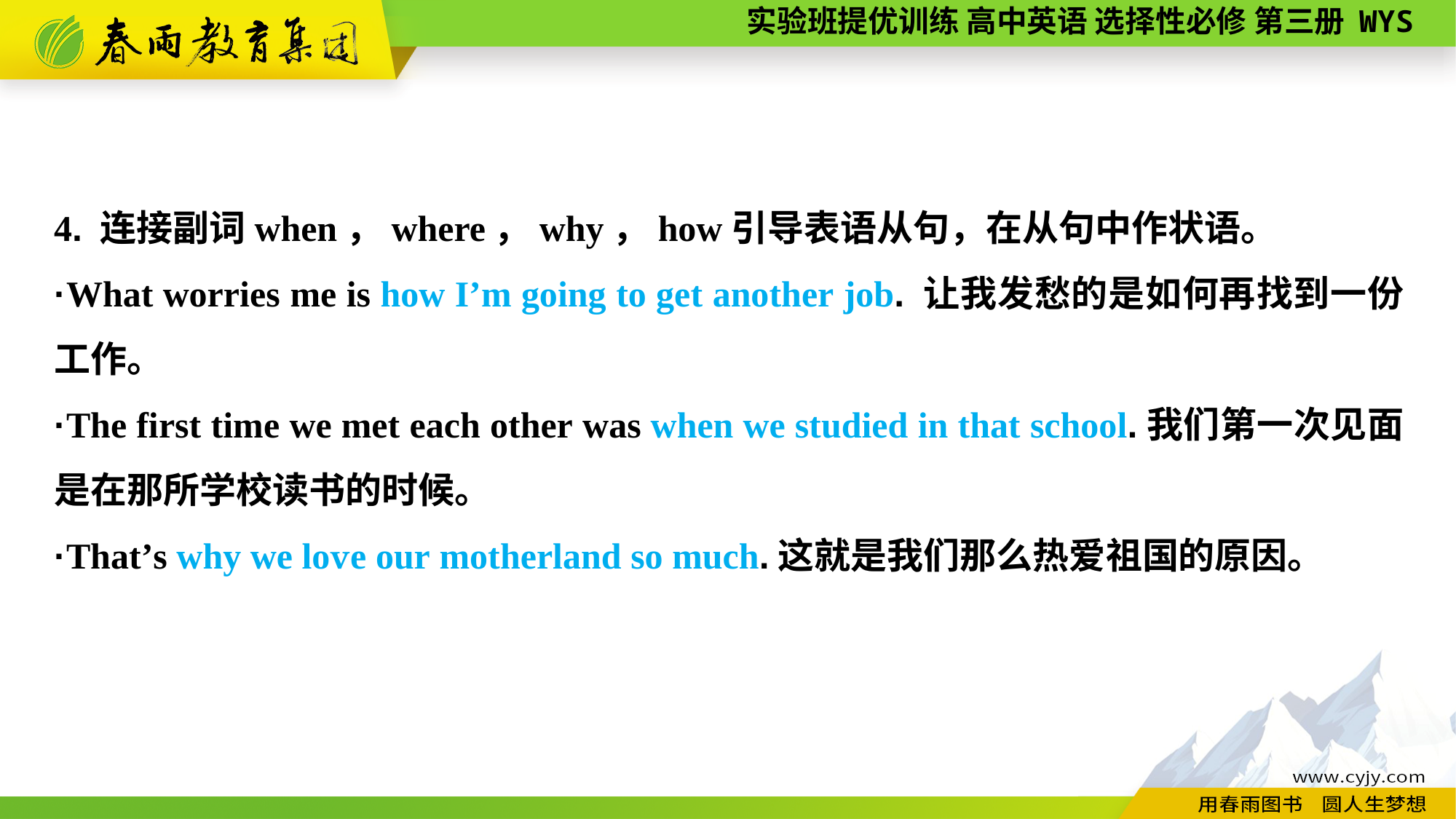

4. 连接副词when，where，why，how引导表语从句，在从句中作状语。
·What worries me is how I’m going to get another job. 让我发愁的是如何再找到一份工作。
·The first time we met each other was when we studied in that school.我们第一次见面是在那所学校读书的时候。
·That’s why we love our motherland so much.这就是我们那么热爱祖国的原因。